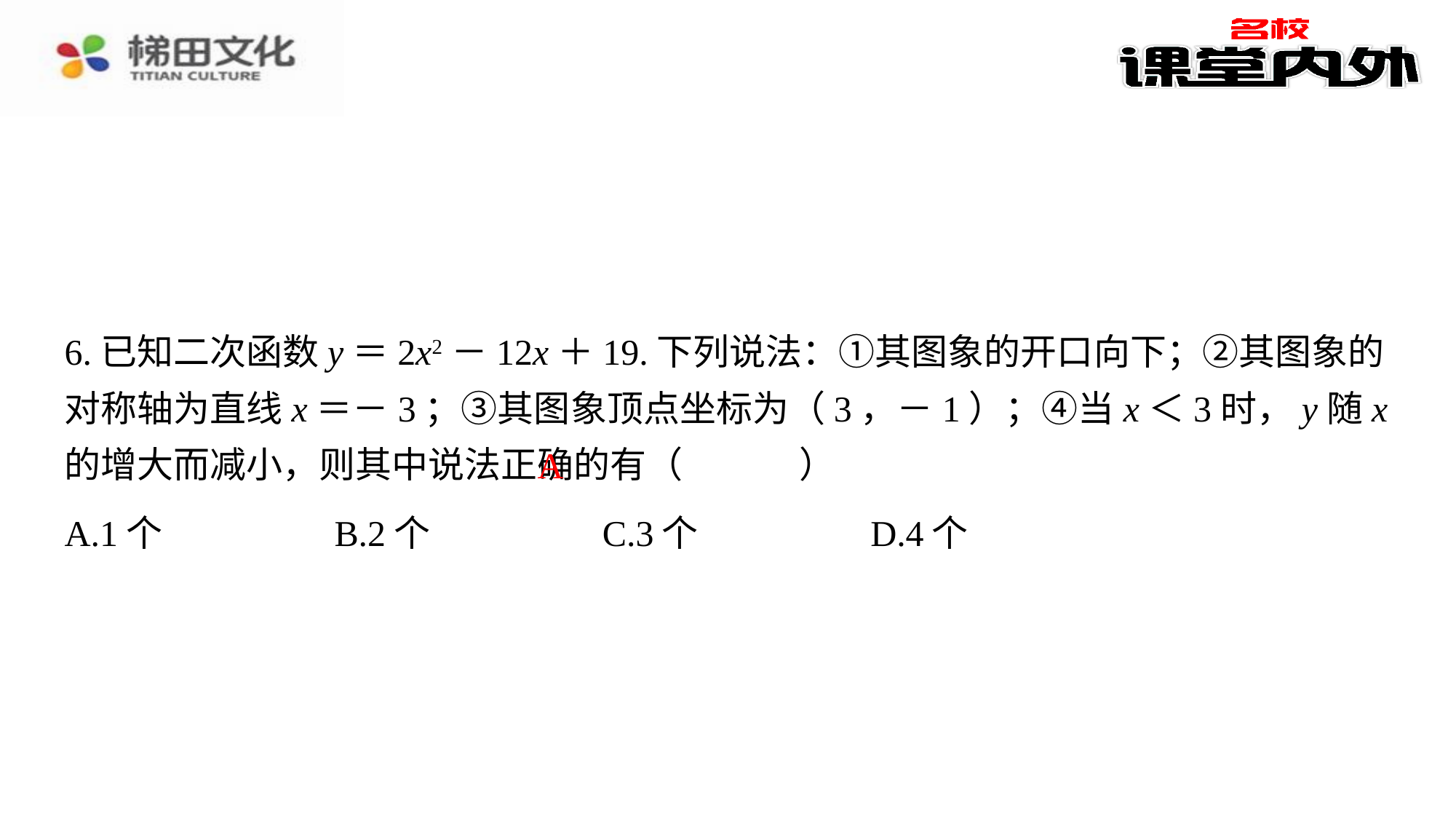

6.已知二次函数y＝2x2－12x＋19.下列说法：①其图象的开口向下；②其图象的对称轴为直线x＝－3；③其图象顶点坐标为（3，－1）；④当x＜3时，y随x的增大而减小，则其中说法正确的有（　A　）
A
| A.1个 | B.2个 | C.3个 | D.4个 |
| --- | --- | --- | --- |